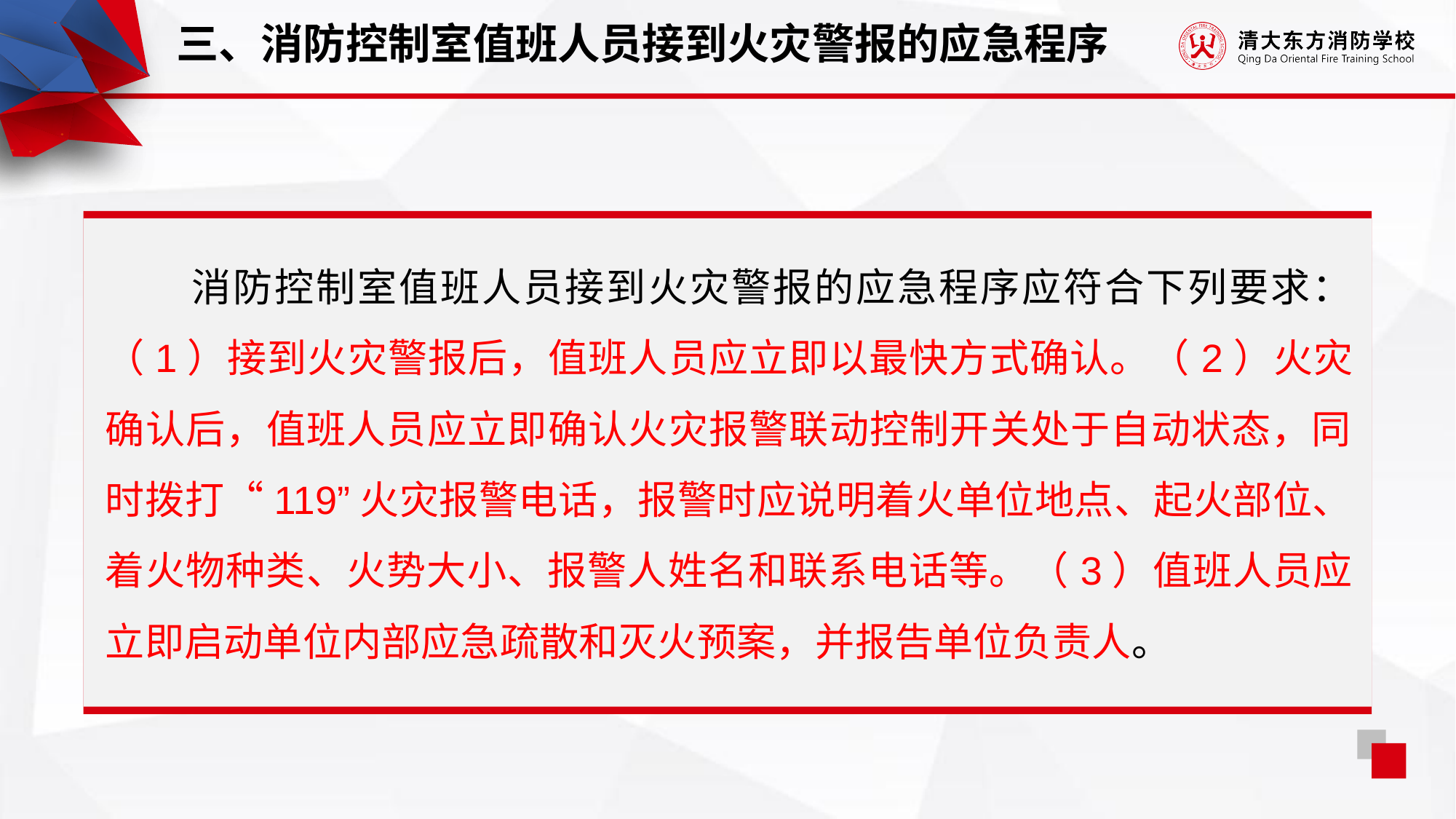

三、消防控制室值班人员接到火灾警报的应急程序

消防控制室值班人员接到火灾警报的应急程序应符合下列要求：（1）接到火灾警报后，值班人员应立即以最快方式确认。（2）火灾确认后，值班人员应立即确认火灾报警联动控制开关处于自动状态，同时拨打“119”火灾报警电话，报警时应说明着火单位地点、起火部位、着火物种类、火势大小、报警人姓名和联系电话等。（3）值班人员应立即启动单位内部应急疏散和灭火预案，并报告单位负责人。